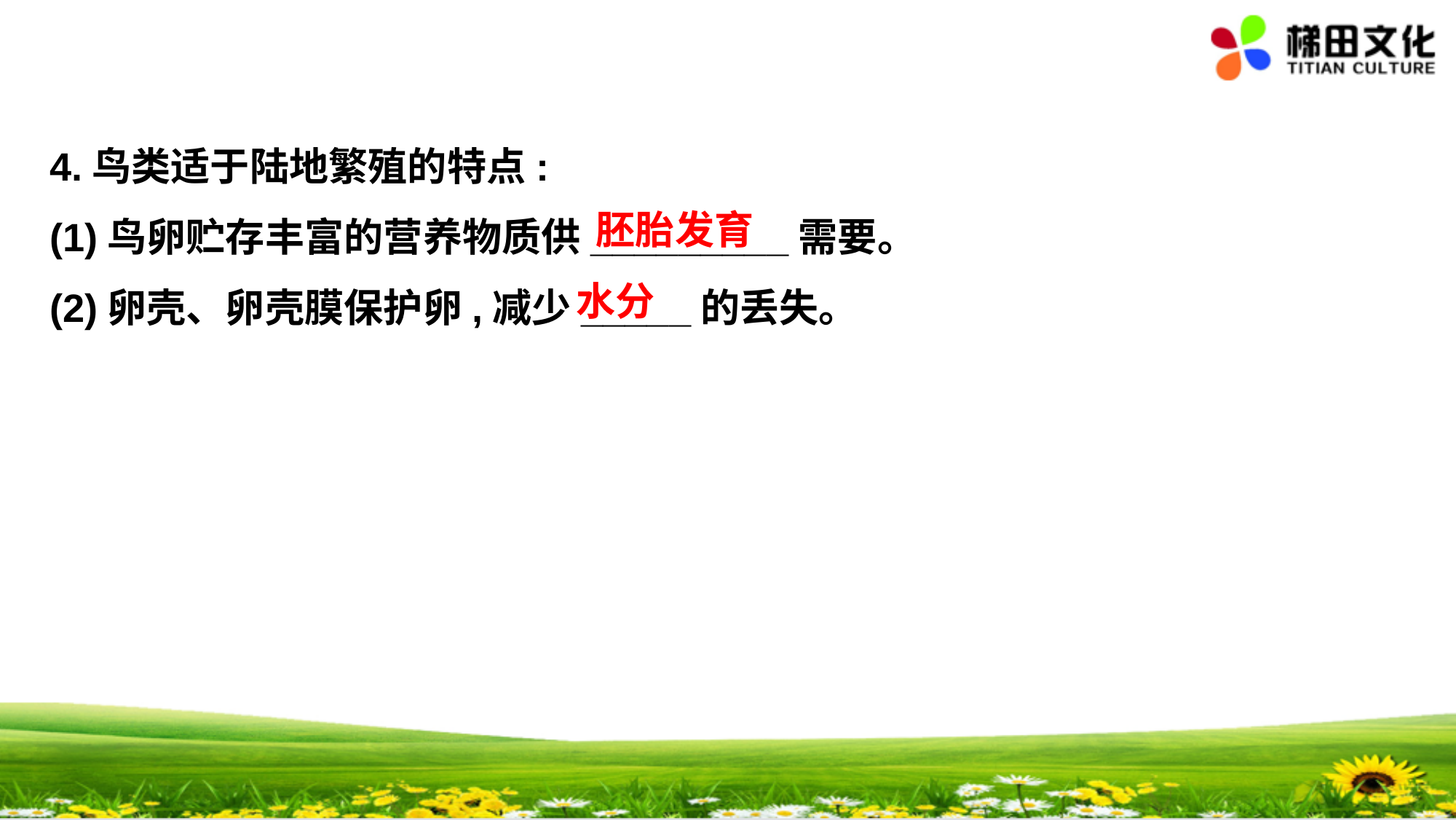

4.鸟类适于陆地繁殖的特点:
(1)鸟卵贮存丰富的营养物质供_________需要。
(2)卵壳、卵壳膜保护卵,减少_____的丢失。
胚胎发育
水分